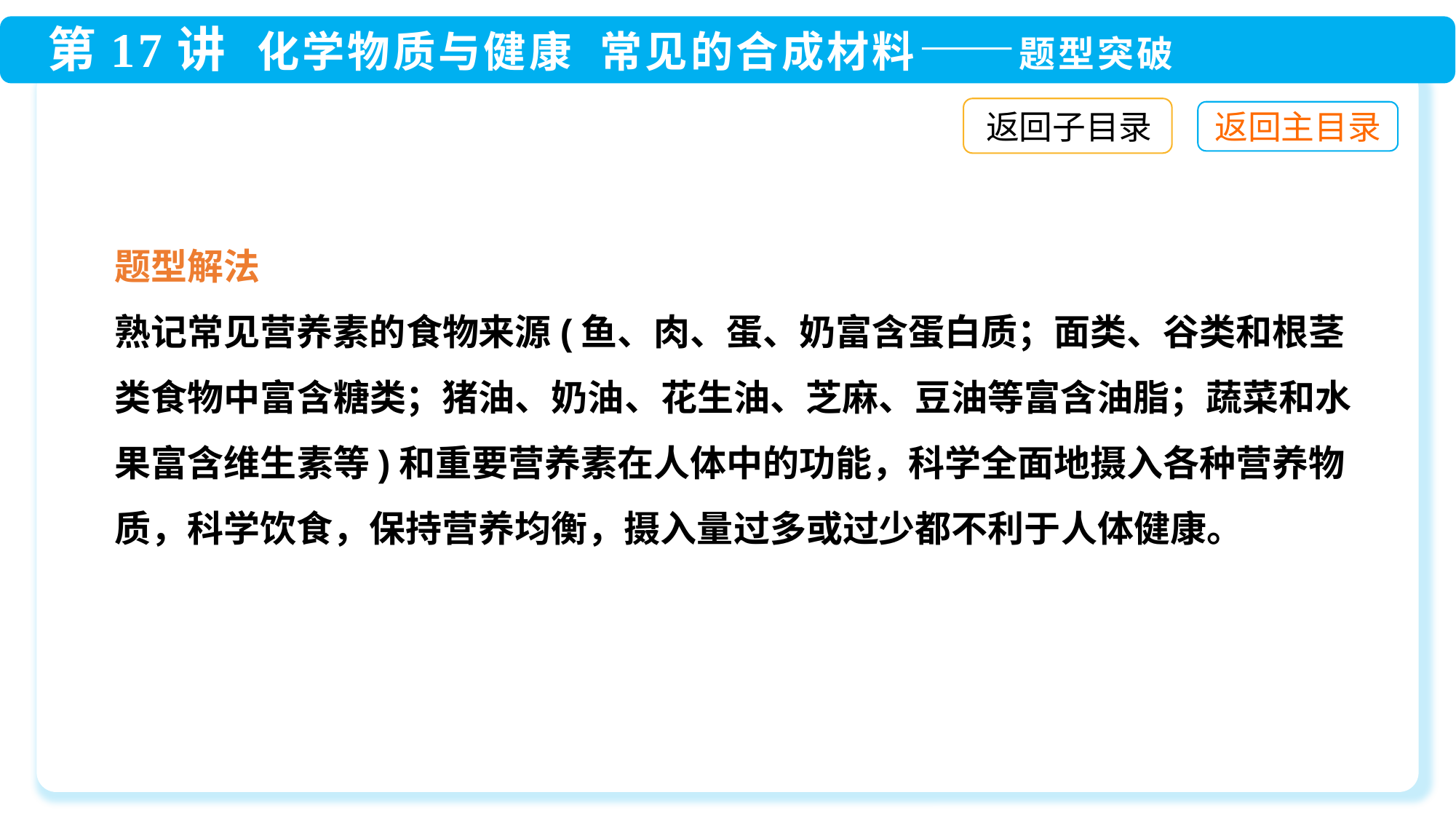

返回子目录
题型解法
熟记常见营养素的食物来源(鱼、肉、蛋、奶富含蛋白质；面类、谷类和根茎类食物中富含糖类；猪油、奶油、花生油、芝麻、豆油等富含油脂；蔬菜和水果富含维生素等)和重要营养素在人体中的功能，科学全面地摄入各种营养物质，科学饮食，保持营养均衡，摄入量过多或过少都不利于人体健康。